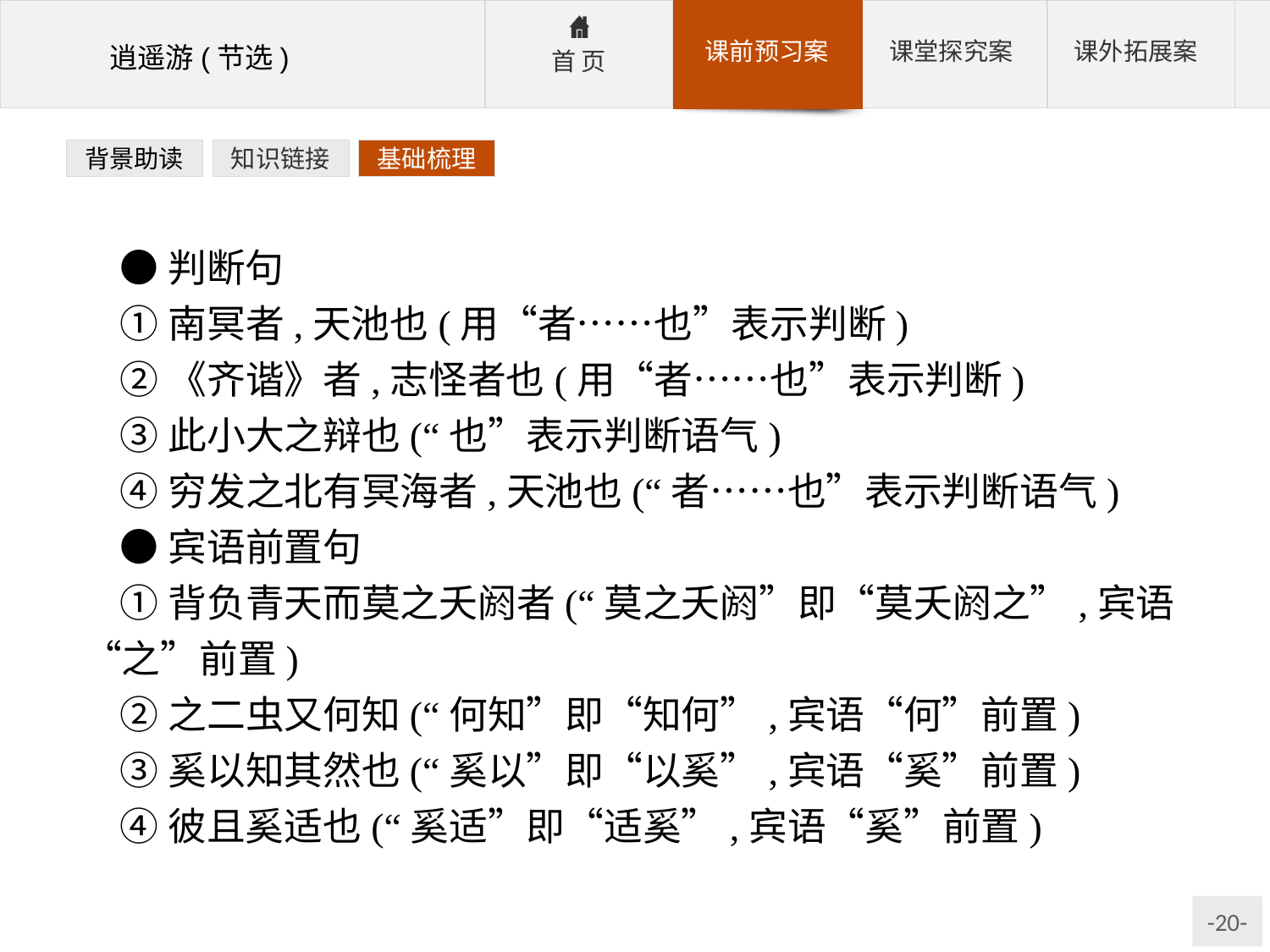

背景助读
知识链接
基础梳理
●判断句
①南冥者,天池也(用“者……也”表示判断)
②《齐谐》者,志怪者也(用“者……也”表示判断)
③此小大之辩也(“也”表示判断语气)
④穷发之北有冥海者,天池也(“者……也”表示判断语气)
●宾语前置句
①背负青天而莫之夭阏者(“莫之夭阏”即“莫夭阏之”,宾语“之”前置)
②之二虫又何知(“何知”即“知何”,宾语“何”前置)
③奚以知其然也(“奚以”即“以奚”,宾语“奚”前置)
④彼且奚适也(“奚适”即“适奚”,宾语“奚”前置)